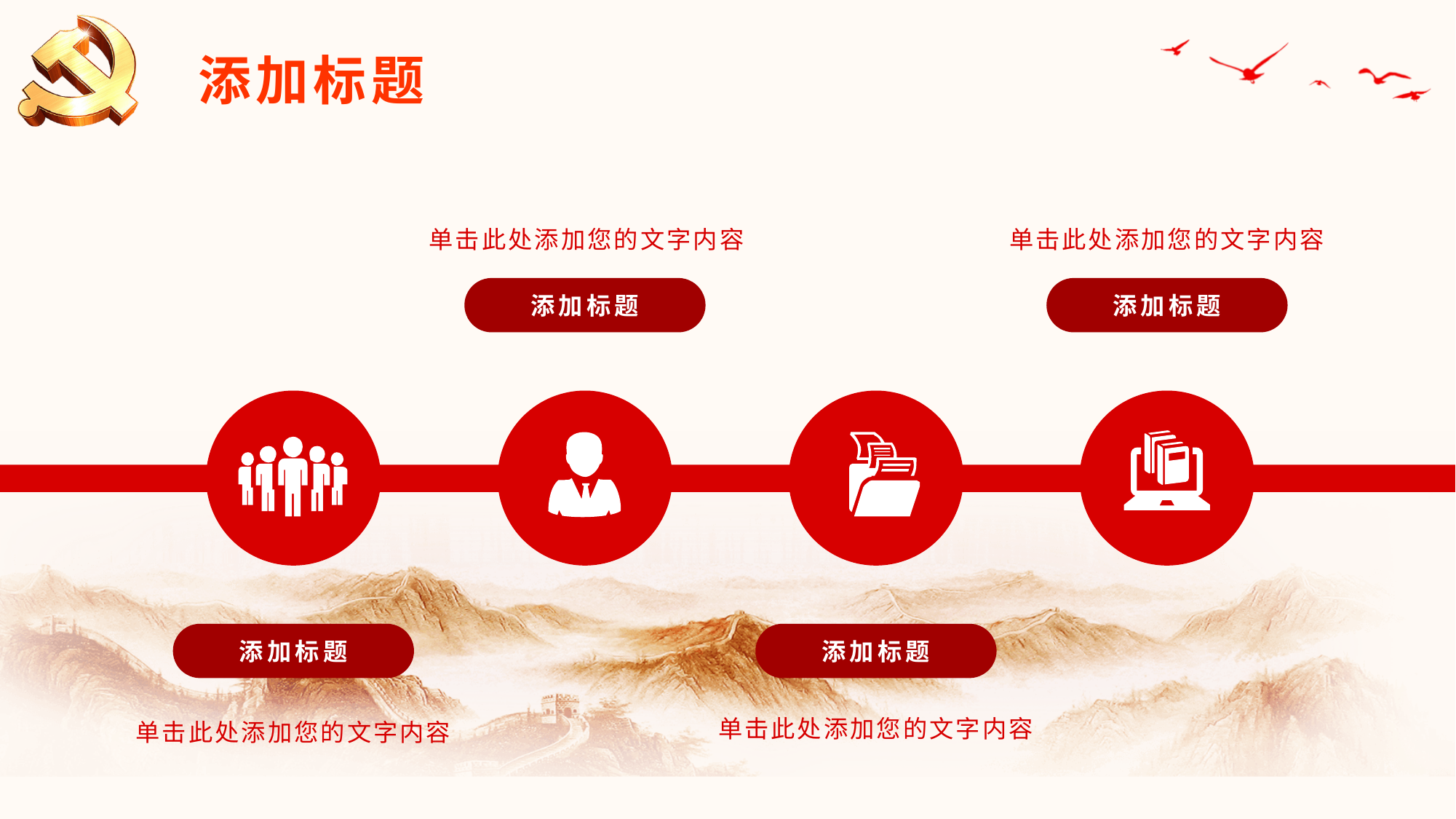

添加标题
单击此处添加您的文字内容
单击此处添加您的文字内容
添加标题
添加标题

添加标题
添加标题
单击此处添加您的文字内容
单击此处添加您的文字内容